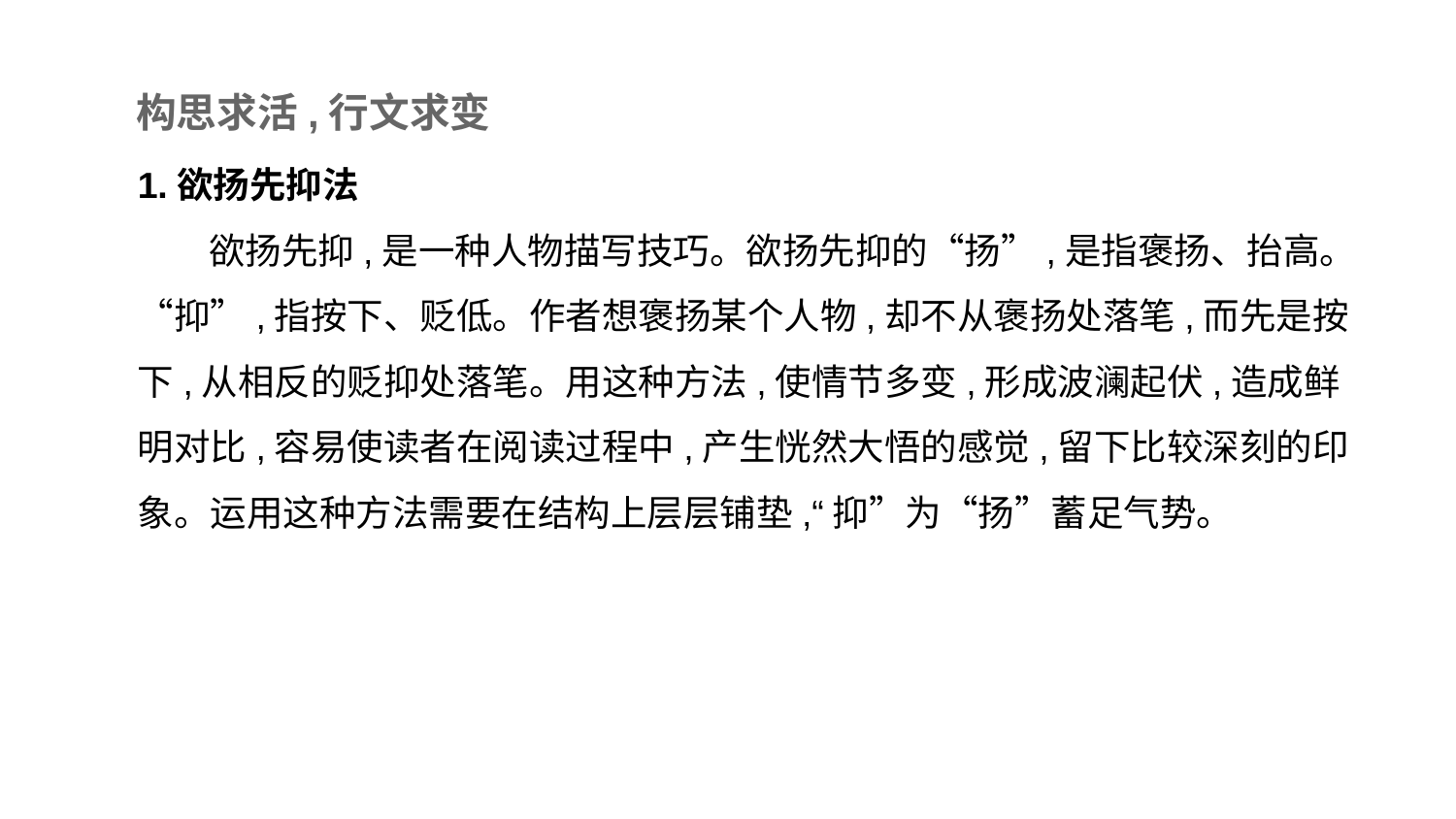

构思求活,行文求变
1.欲扬先抑法
欲扬先抑,是一种人物描写技巧。欲扬先抑的“扬”,是指褒扬、抬高。“抑”,指按下、贬低。作者想褒扬某个人物,却不从褒扬处落笔,而先是按下,从相反的贬抑处落笔。用这种方法,使情节多变,形成波澜起伏,造成鲜明对比,容易使读者在阅读过程中,产生恍然大悟的感觉,留下比较深刻的印象。运用这种方法需要在结构上层层铺垫,“抑”为“扬”蓄足气势。